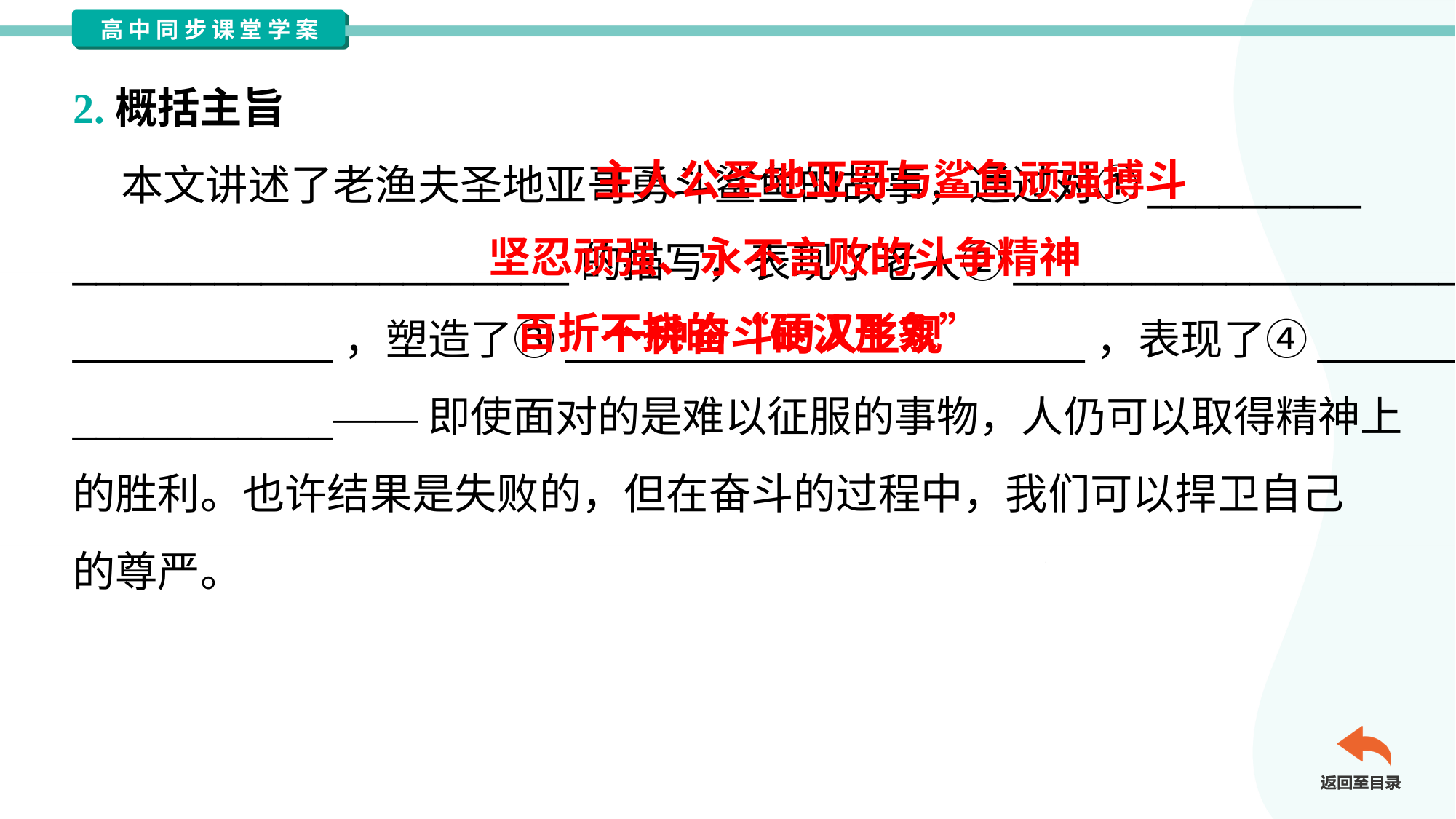

2.概括主旨
                                                     主人公圣地亚哥与鲨鱼顽强搏斗
    本文讲述了老渔夫圣地亚哥勇斗鲨鱼的故事，通过对①_________
_____________________的描写，表现了老人②____________________
___________，塑造了③______________________，表现了④________
___________——即使面对的是难以征服的事物，人仍可以取得精神上
的胜利。也许结果是失败的，但在奋斗的过程中，我们可以捍卫自己
的尊严。
                                          坚忍顽强、永不言败的斗争精神
                                                      一种奋斗的人生观
百折不挠的“硬汉形象”